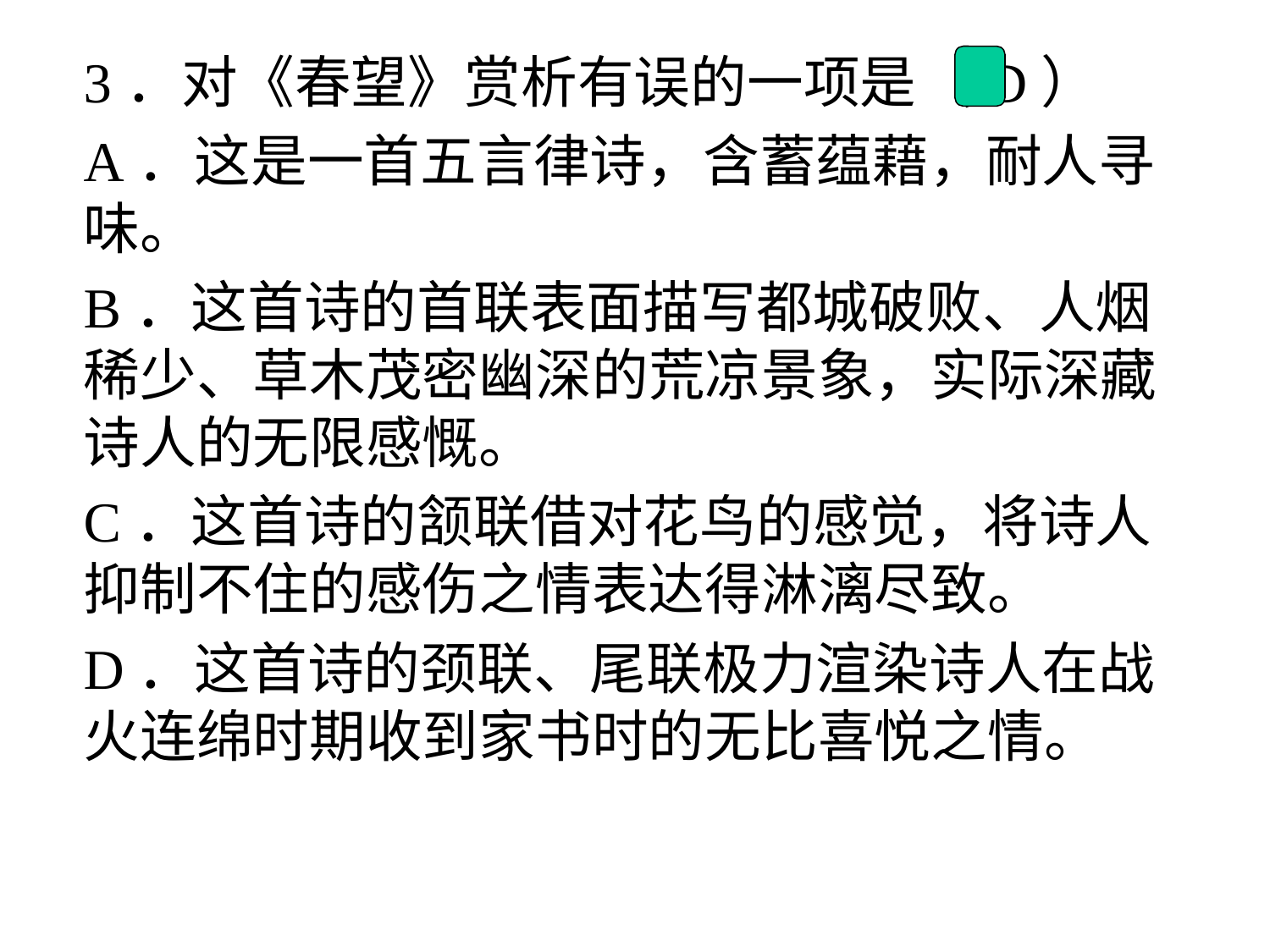

3．对《春望》赏析有误的一项是（D）
A．这是一首五言律诗，含蓄蕴藉，耐人寻味。
B．这首诗的首联表面描写都城破败、人烟稀少、草木茂密幽深的荒凉景象，实际深藏诗人的无限感慨。
C．这首诗的颔联借对花鸟的感觉，将诗人抑制不住的感伤之情表达得淋漓尽致。
D．这首诗的颈联、尾联极力渲染诗人在战火连绵时期收到家书时的无比喜悦之情。